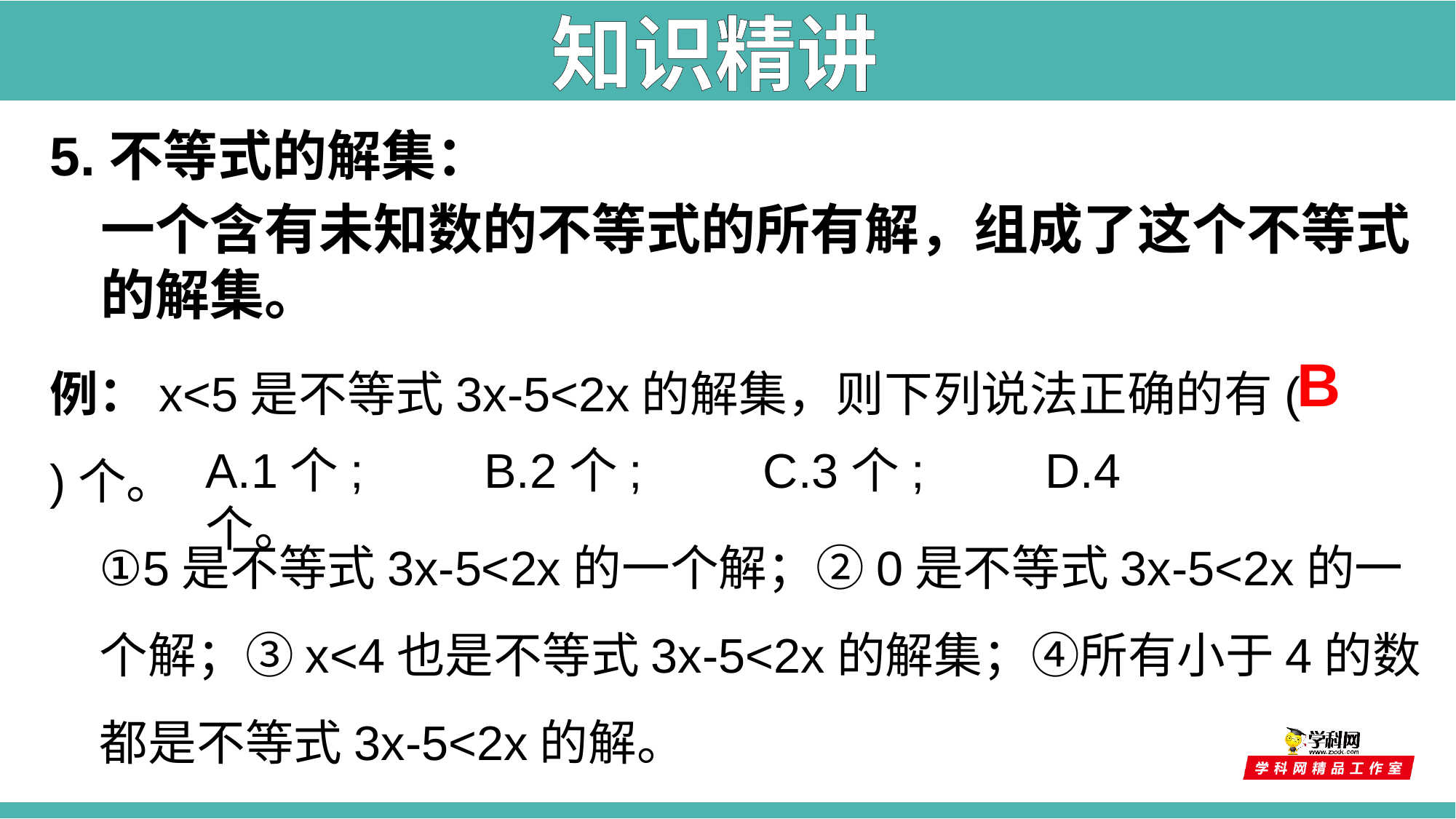

知识精讲
5.不等式的解集：
一个含有未知数的不等式的所有解，组成了这个不等式的解集。
例：x<5是不等式3x-5<2x的解集，则下列说法正确的有(     	)个。
B
A.1个;         B.2个;         C.3个;         D.4个。
①5是不等式3x-5<2x的一个解；②0是不等式3x-5<2x的一个解；③x<4也是不等式3x-5<2x的解集；④所有小于4的数都是不等式3x-5<2x的解。